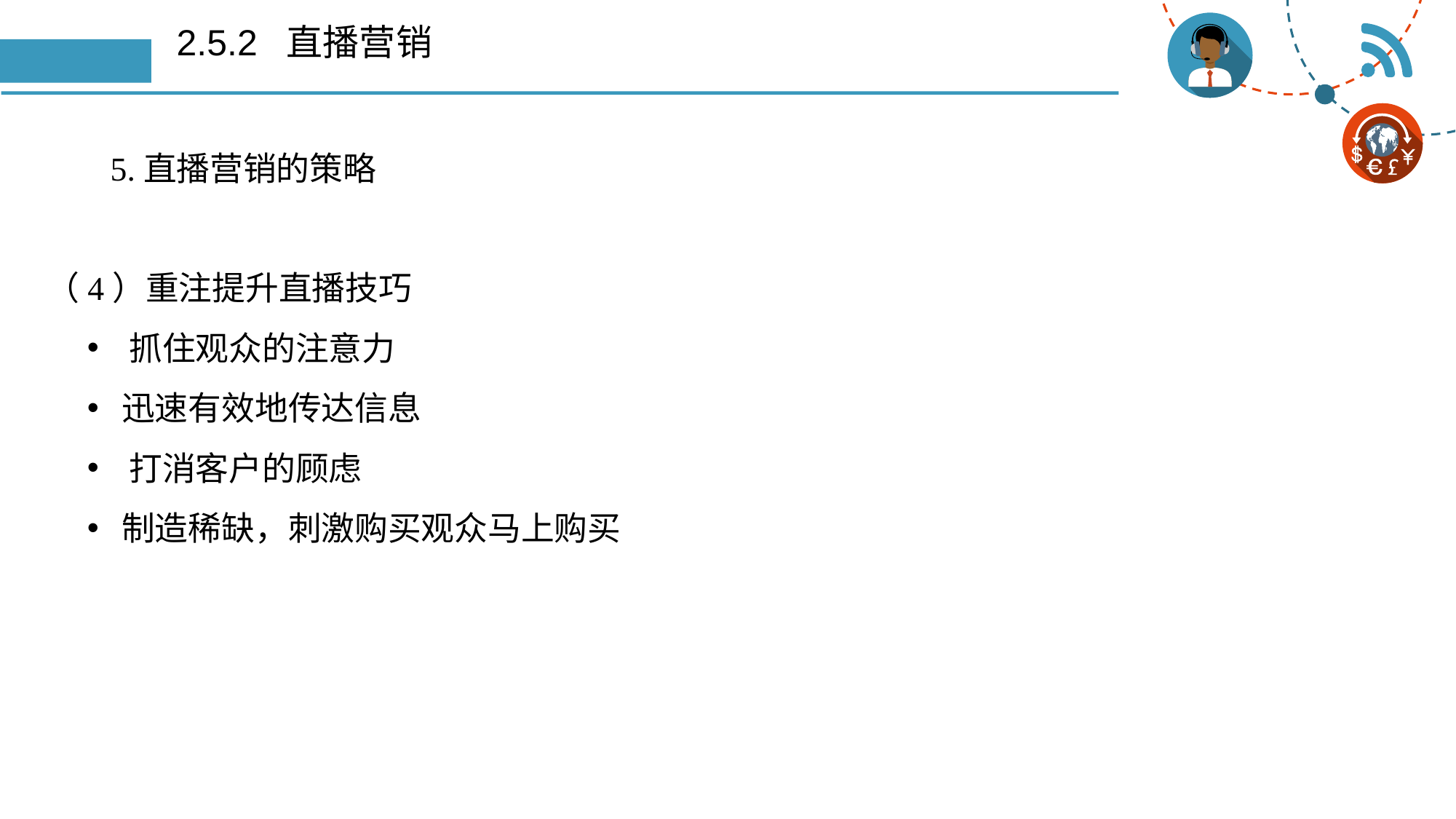

# 2.5.2  直播营销
5.直播营销的策略

（4）重注提升直播技巧
   抓住观众的注意力
  迅速有效地传达信息
   打消客户的顾虑
  制造稀缺，刺激购买观众马上购买